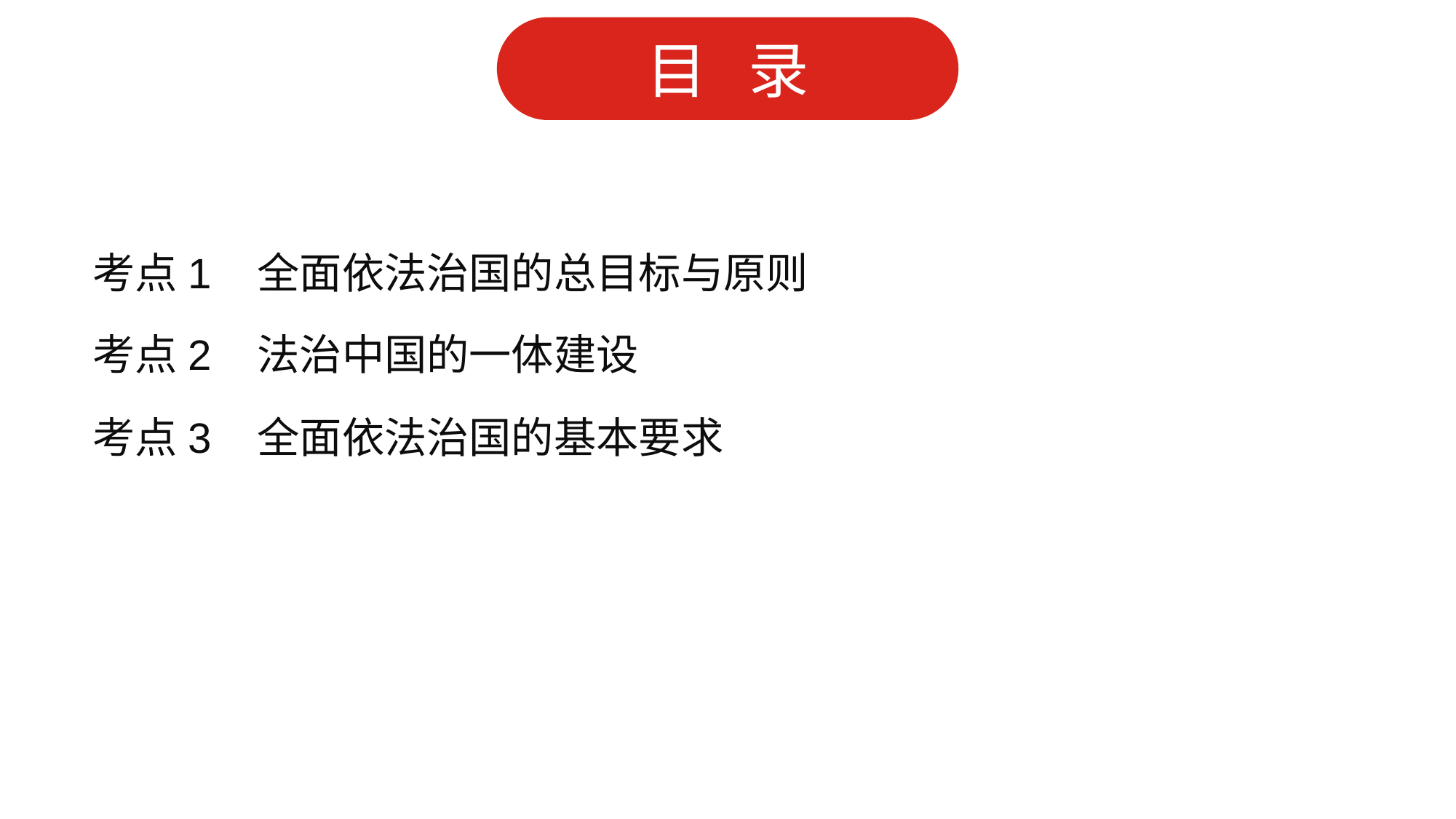

考点1   全面依法治国的总目标与原则
考点2   法治中国的一体建设
考点3   全面依法治国的基本要求